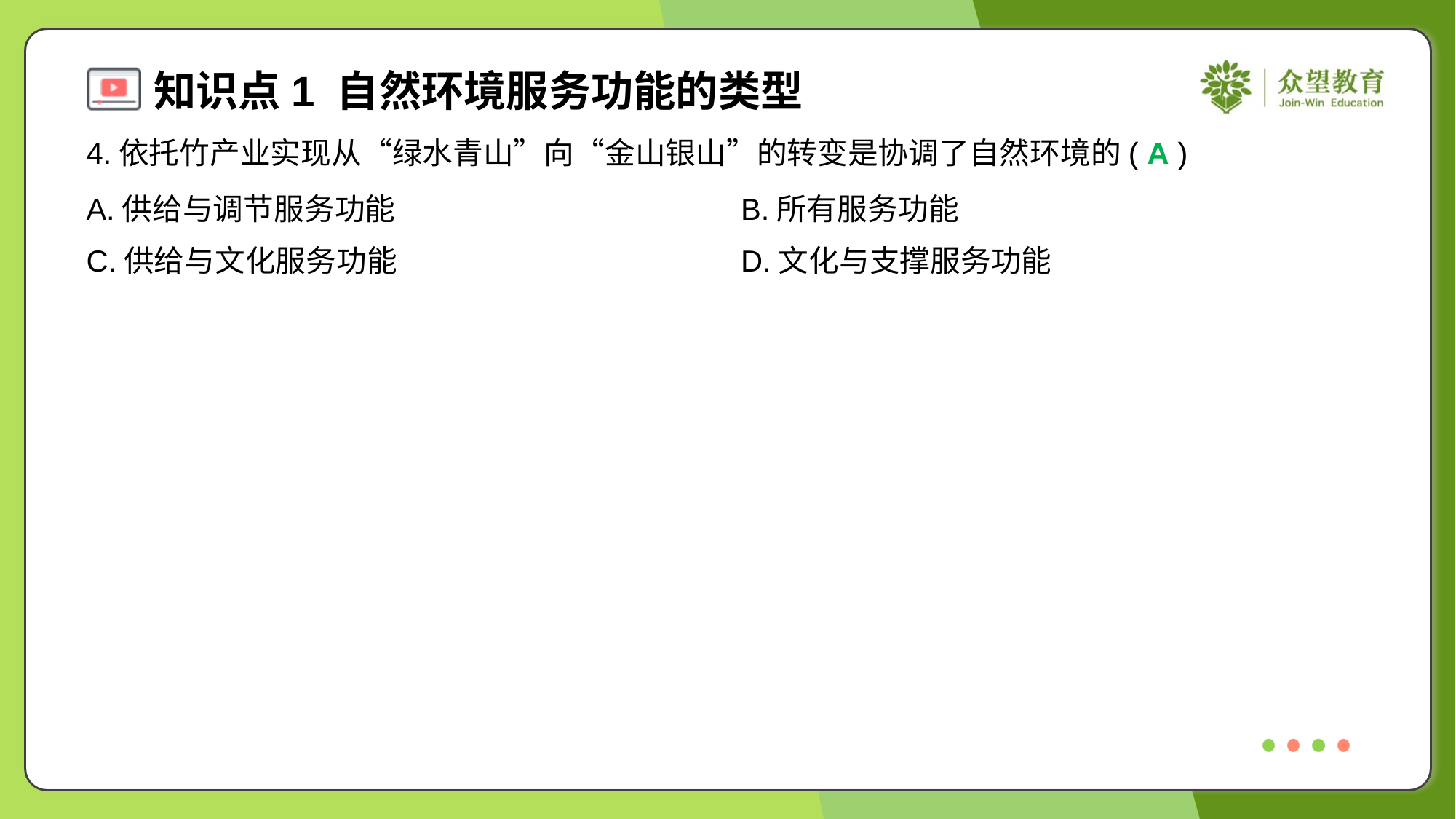

4.依托竹产业实现从“绿水青山”向“金山银山”的转变是协调了自然环境的(     )
A
A.供给与调节服务功能	B.所有服务功能
C.供给与文化服务功能	D.文化与支撑服务功能